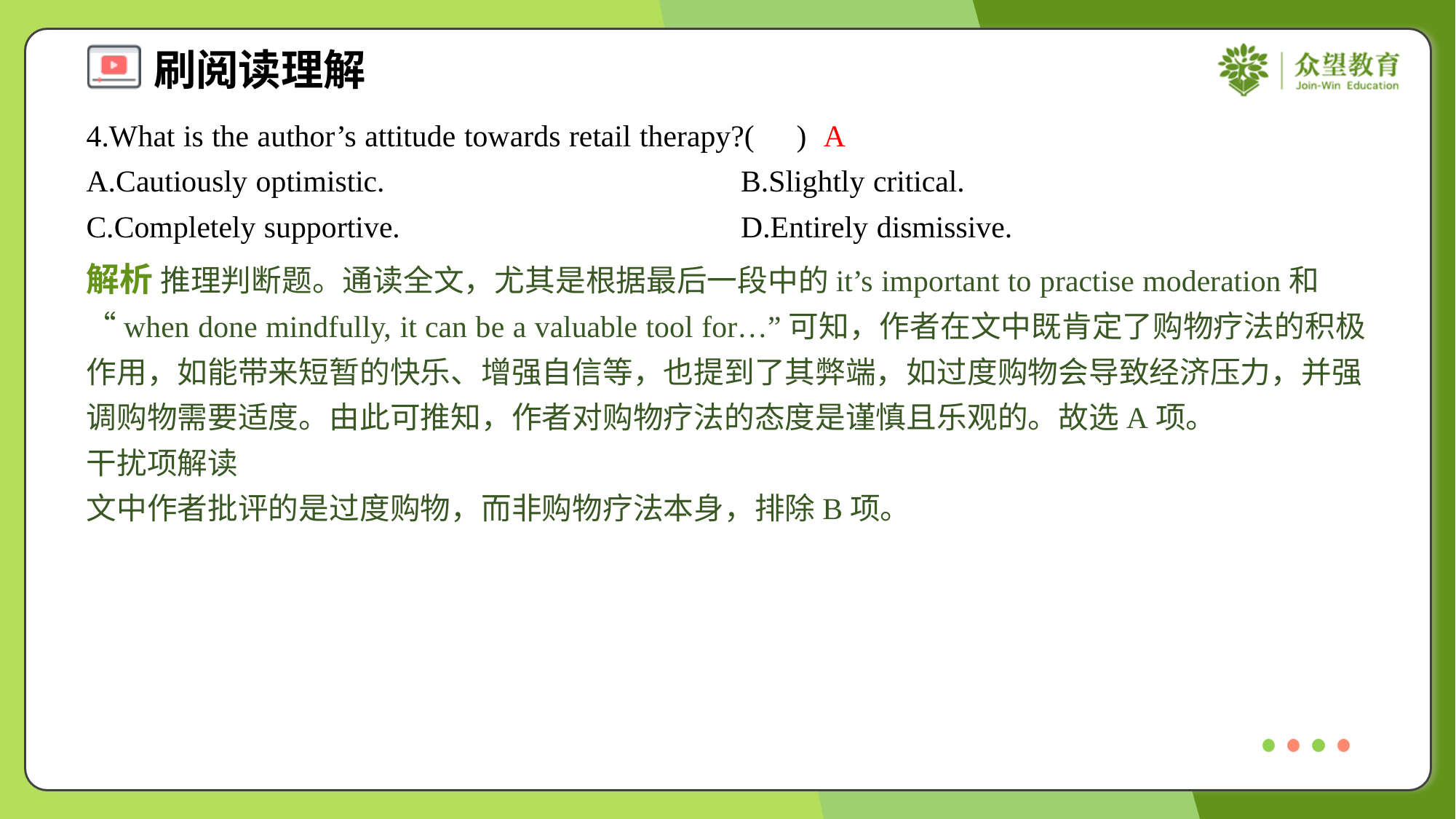

4.What is the author’s attitude towards retail therapy?(     )
A
A.Cautiously optimistic.	B.Slightly critical.
C.Completely supportive.	D.Entirely dismissive.
解析 推理判断题。通读全文，尤其是根据最后一段中的it’s important to practise moderation和“when done mindfully, it can be a valuable tool for…”可知，作者在文中既肯定了购物疗法的积极作用，如能带来短暂的快乐、增强自信等，也提到了其弊端，如过度购物会导致经济压力，并强调购物需要适度。由此可推知，作者对购物疗法的态度是谨慎且乐观的。故选A项。
干扰项解读
文中作者批评的是过度购物，而非购物疗法本身，排除B项。